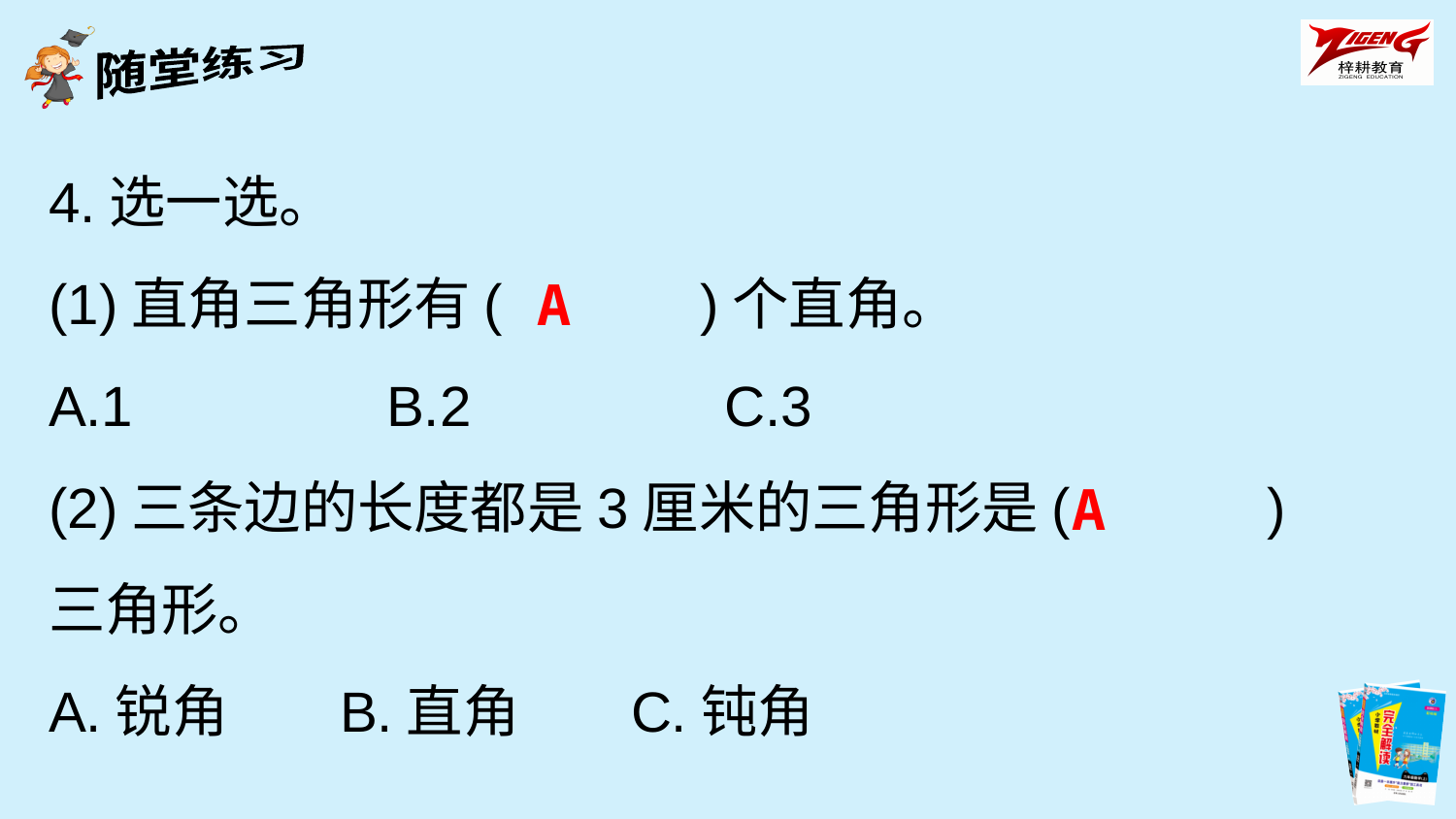

4.选一选。
(1)直角三角形有(　　　)个直角。
A.1　　　　B.2　　　　C.3
(2)三条边的长度都是3厘米的三角形是(　　　)三角形。
A.锐角	B.直角	C.钝角
A
A